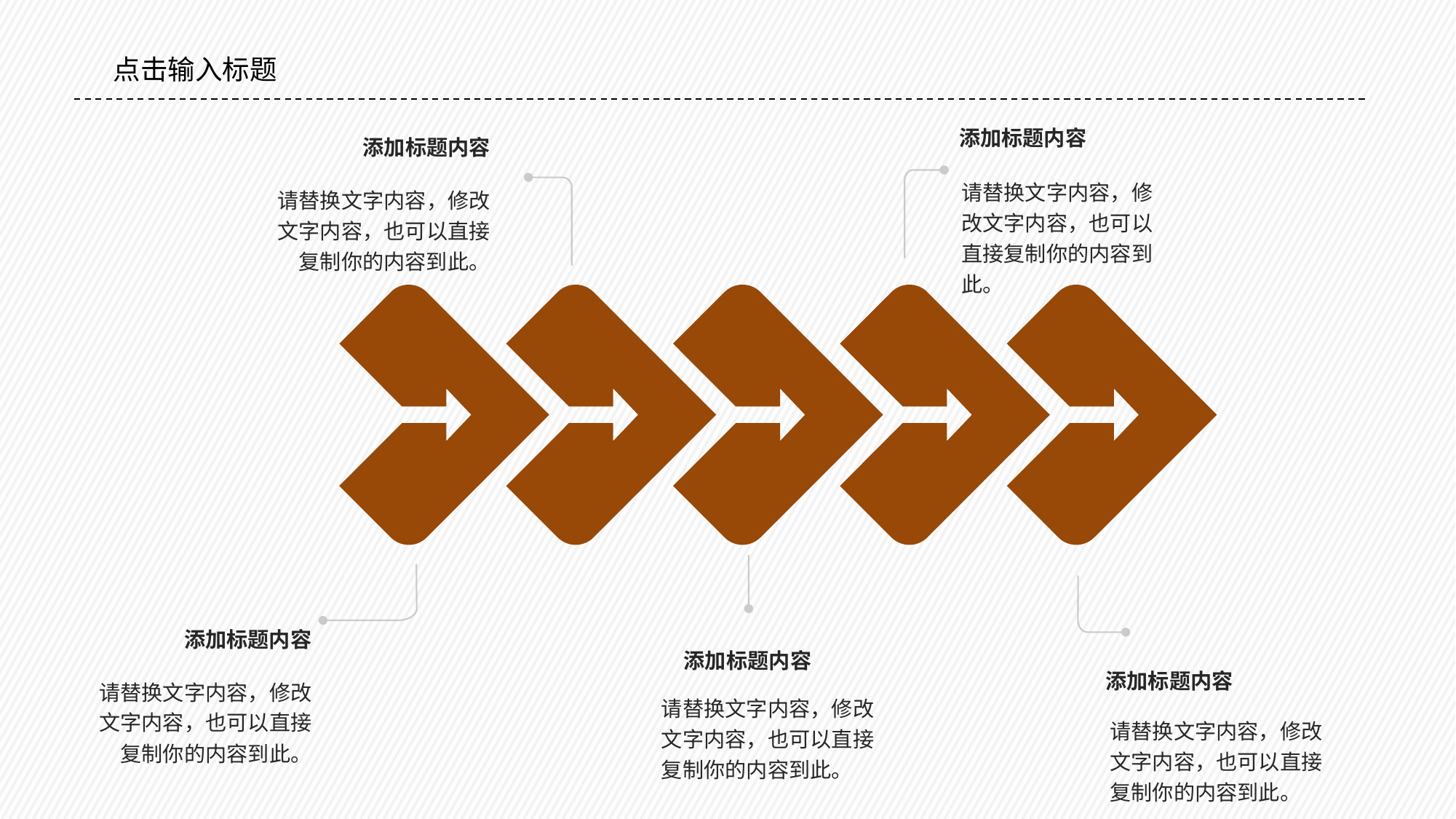

#
点击输入标题
添加标题内容
添加标题内容

请替换文字内容，修改文字内容，也可以直接复制你的内容到此。

请替换文字内容，修改文字内容，也可以直接复制你的内容到此。

添加标题内容
添加标题内容
添加标题内容
请替换文字内容，修改文字内容，也可以直接复制你的内容到此。
请替换文字内容，修改文字内容，也可以直接复制你的内容到此。
请替换文字内容，修改文字内容，也可以直接复制你的内容到此。